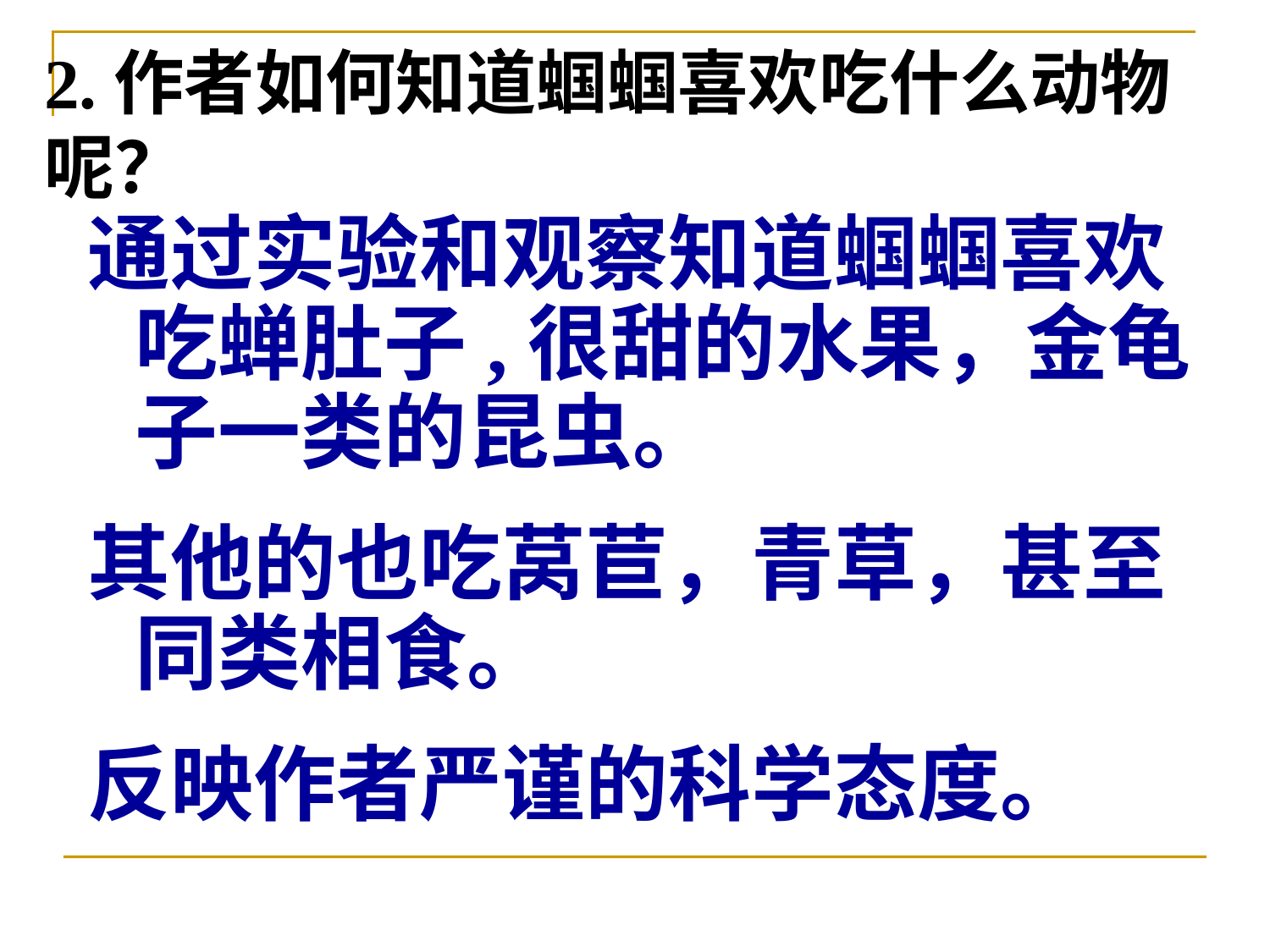

2.作者如何知道蝈蝈喜欢吃什么动物呢？

通过实验和观察知道蝈蝈喜欢吃蝉肚子,很甜的水果，金龟子一类的昆虫。
其他的也吃莴苣，青草，甚至同类相食。
反映作者严谨的科学态度。